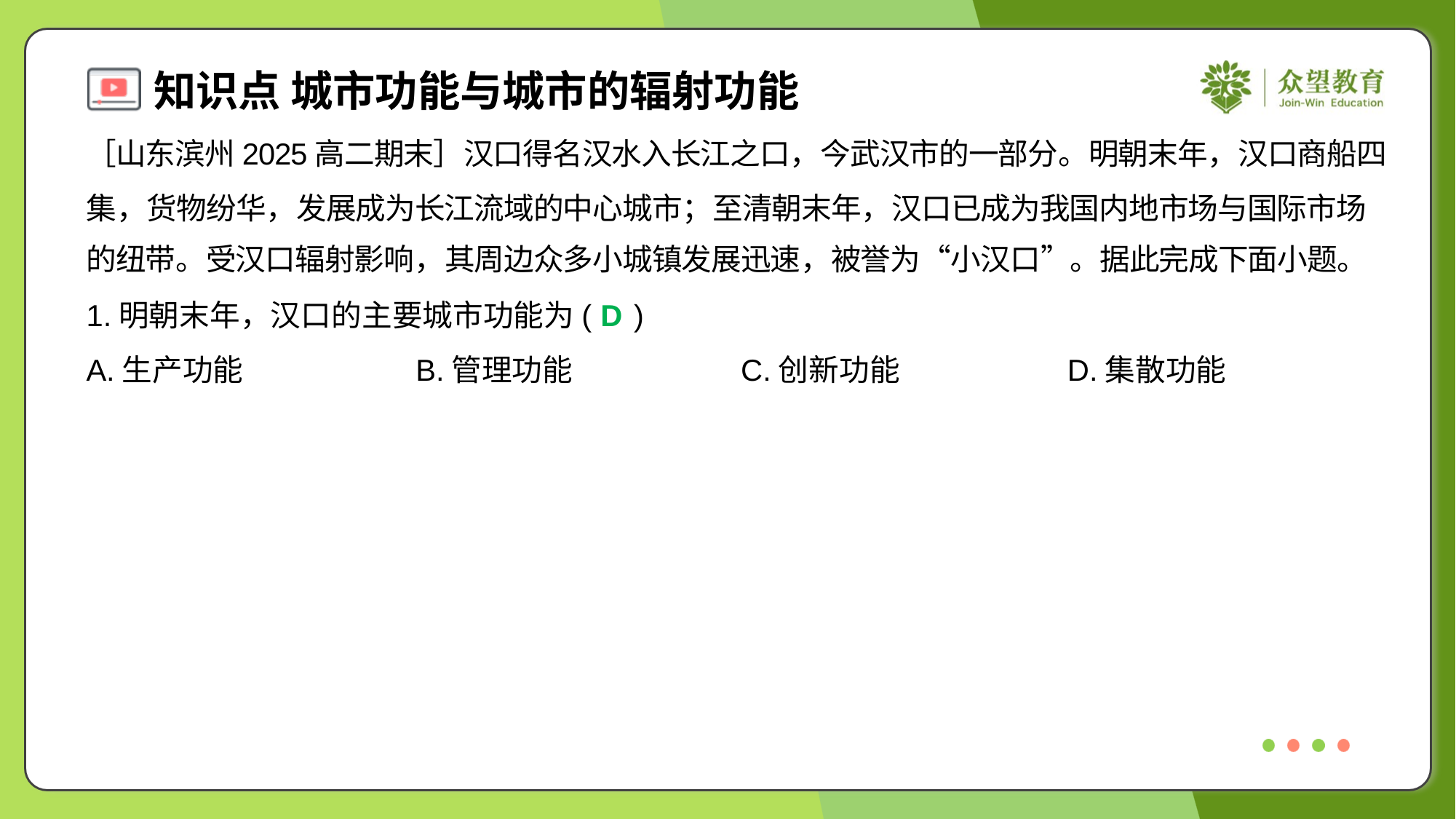

［山东滨州2025高二期末］汉口得名汉水入长江之口，今武汉市的一部分。明朝末年，汉口商船四
集，货物纷华，发展成为长江流域的中心城市；至清朝末年，汉口已成为我国内地市场与国际市场
的纽带。受汉口辐射影响，其周边众多小城镇发展迅速，被誉为“小汉口”。据此完成下面小题。
1.明朝末年，汉口的主要城市功能为(     )
D
A.生产功能	B.管理功能	C.创新功能	D.集散功能